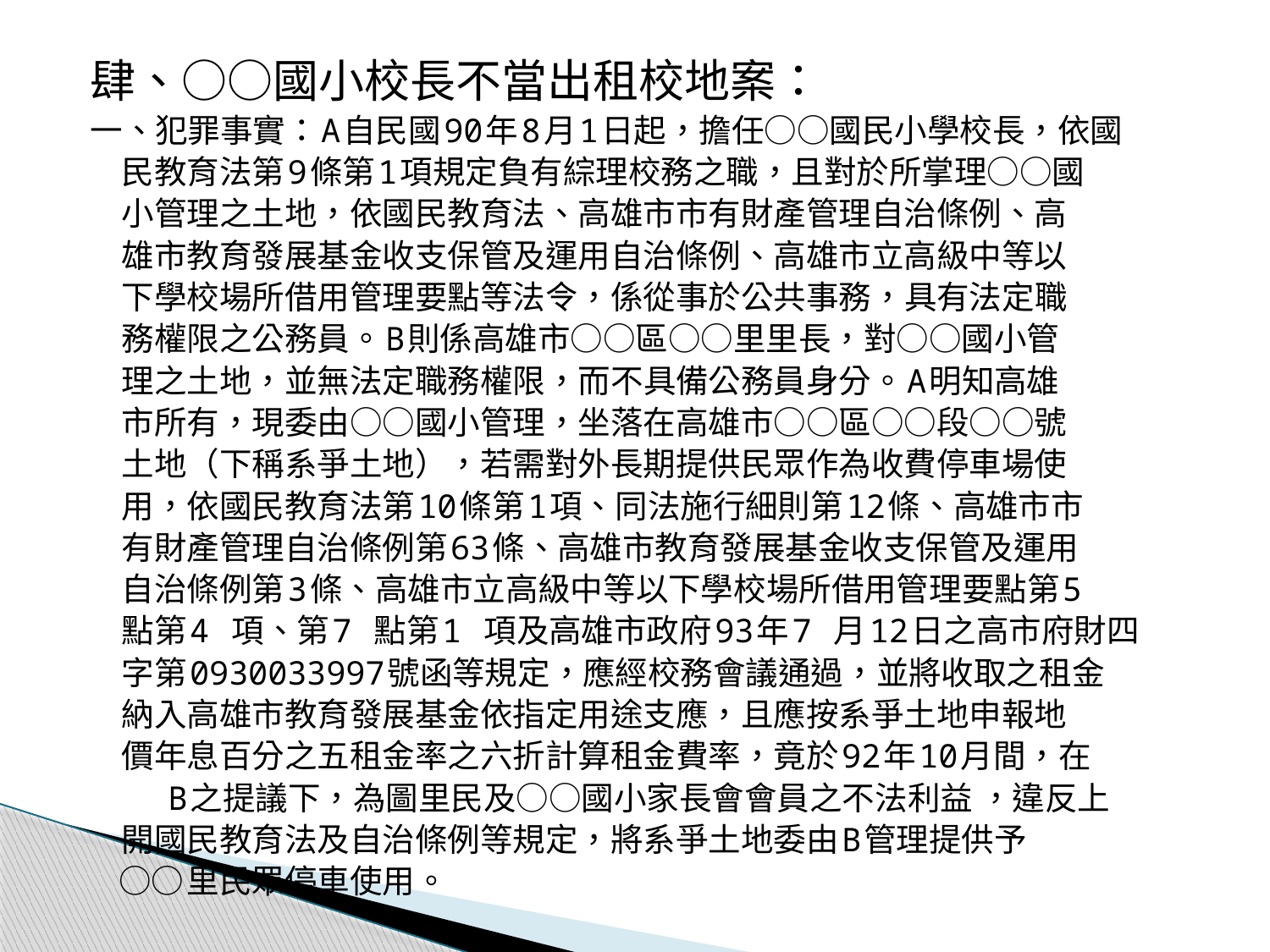

肆、○○國小校長不當出租校地案：
一、犯罪事實：A自民國90年8月1日起，擔任○○國民小學校長，依國
    民教育法第9條第1項規定負有綜理校務之職，且對於所掌理○○國
    小管理之土地，依國民教育法、高雄市市有財產管理自治條例、高
    雄市教育發展基金收支保管及運用自治條例、高雄市立高級中等以
    下學校場所借用管理要點等法令，係從事於公共事務，具有法定職
    務權限之公務員。B則係高雄市○○區○○里里長，對○○國小管
    理之土地，並無法定職務權限，而不具備公務員身分。A明知高雄
    市所有，現委由○○國小管理，坐落在高雄市○○區○○段○○號
    土地（下稱系爭土地），若需對外長期提供民眾作為收費停車場使
    用，依國民教育法第10條第1項、同法施行細則第12條、高雄市市
    有財產管理自治條例第63條、高雄市教育發展基金收支保管及運用
    自治條例第3條、高雄市立高級中等以下學校場所借用管理要點第5
    點第4 項、第7 點第1 項及高雄市政府93年7 月12日之高市府財四
    字第0930033997號函等規定，應經校務會議通過，並將收取之租金
    納入高雄市教育發展基金依指定用途支應，且應按系爭土地申報地
    價年息百分之五租金率之六折計算租金費率，竟於92年10月間，在
    B之提議下，為圖里民及○○國小家長會會員之不法利益 ，違反上
    開國民教育法及自治條例等規定，將系爭土地委由B管理提供予
    ○○里民眾停車使用。